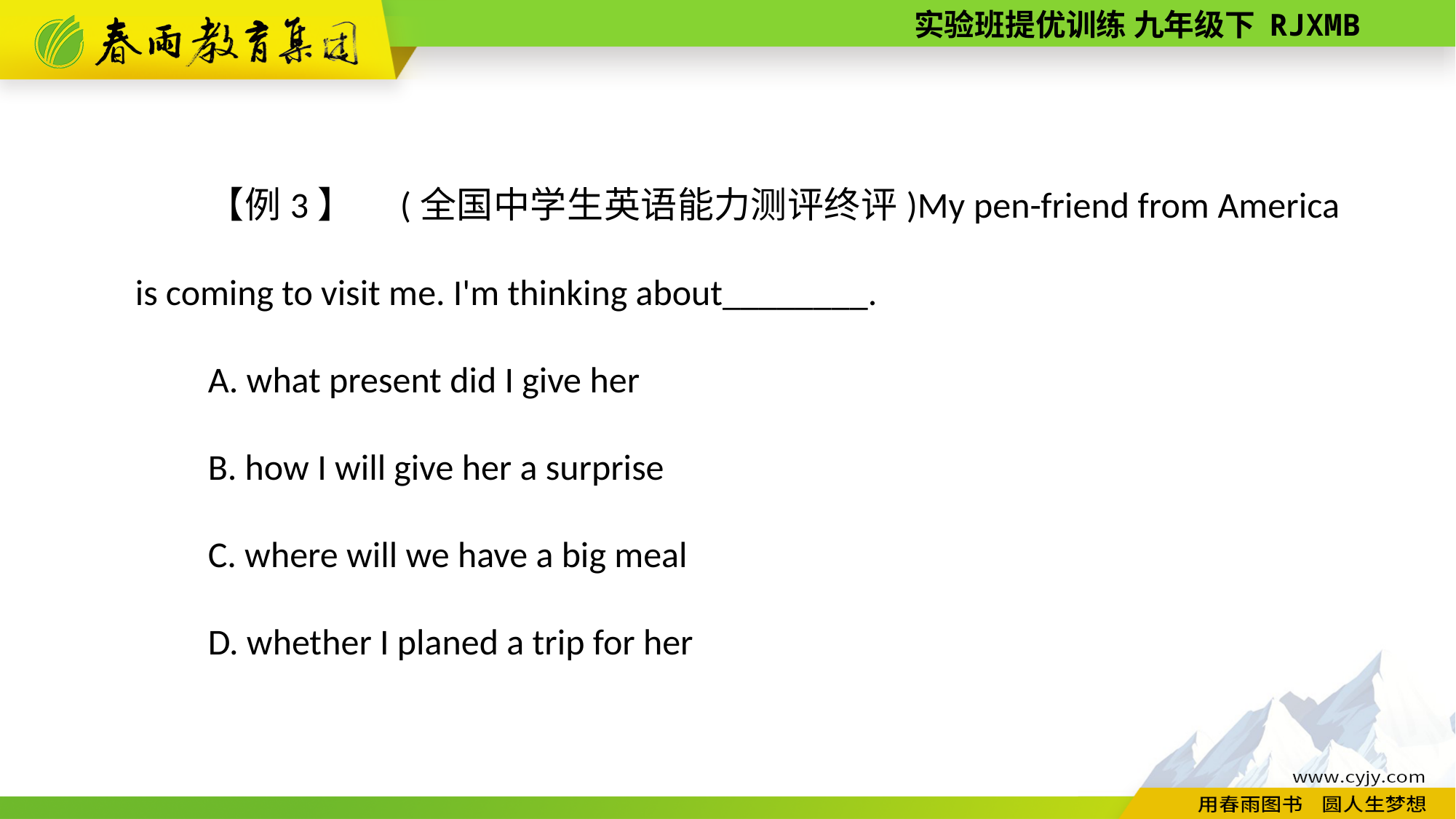

【例3】　(全国中学生英语能力测评终评)My pen-friend from America is coming to visit me. I'm thinking about________.
A. what present did I give her
B. how I will give her a surprise
C. where will we have a big meal
D. whether I planed a trip for her